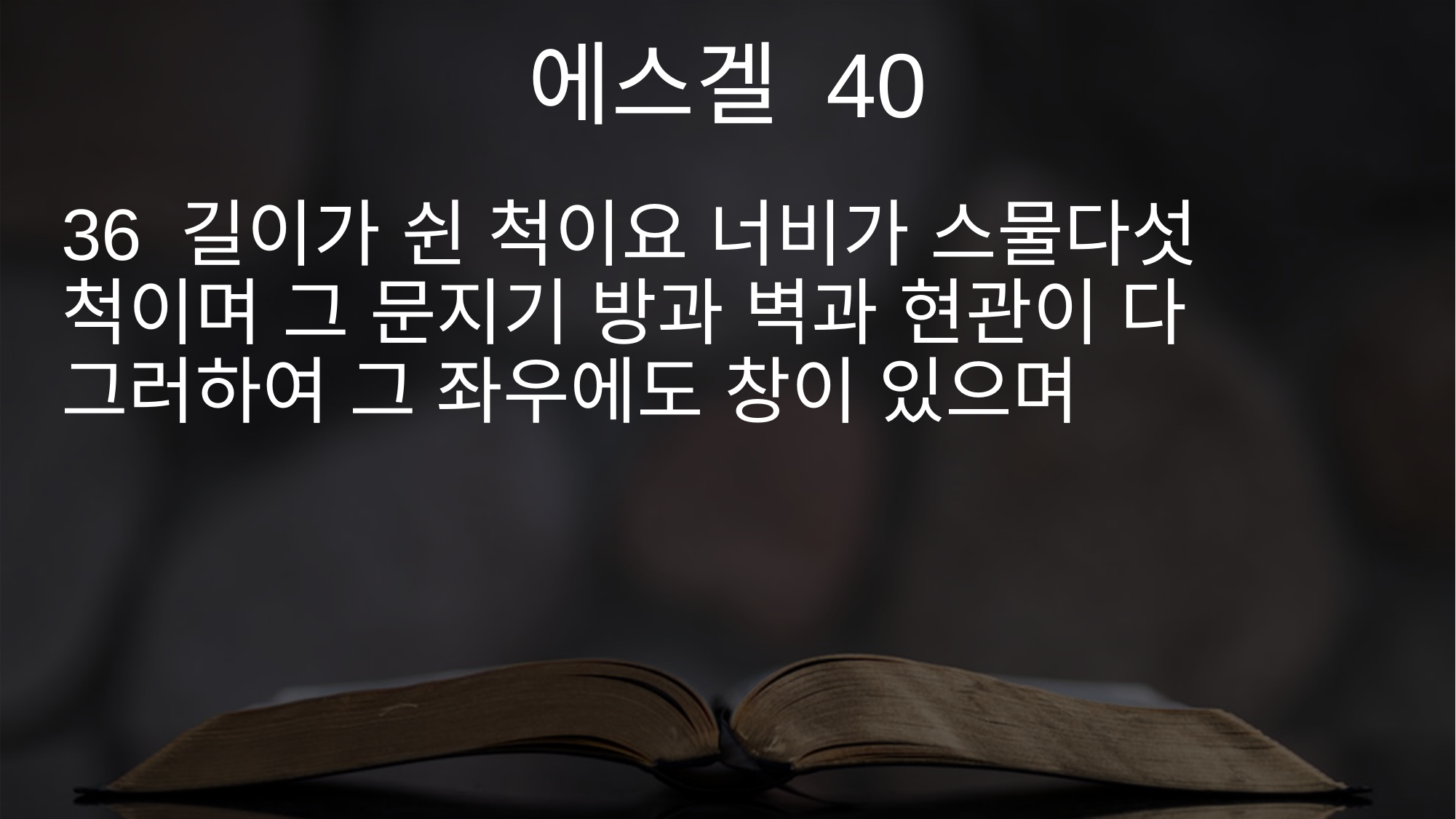

에스겔 40
36 길이가 쉰 척이요 너비가 스물다섯 척이며 그 문지기 방과 벽과 현관이 다 그러하여 그 좌우에도 창이 있으며